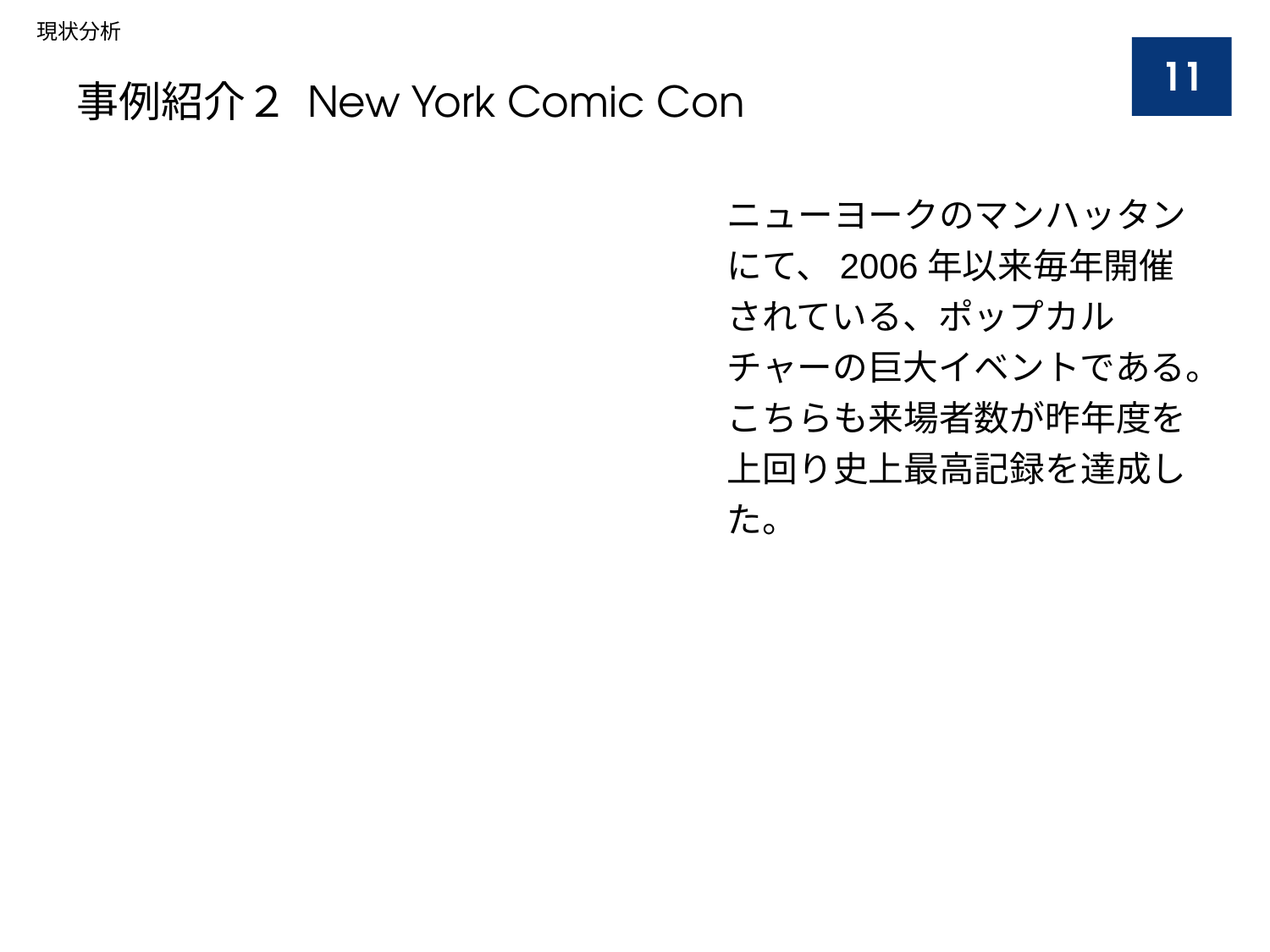

現状分析
11
事例紹介２ New York Comic Con
ニューヨークのマンハッタンにて、2006年以来毎年開催されている、ポップカルチャーの巨大イベントである。こちらも来場者数が昨年度を上回り史上最高記録を達成した。